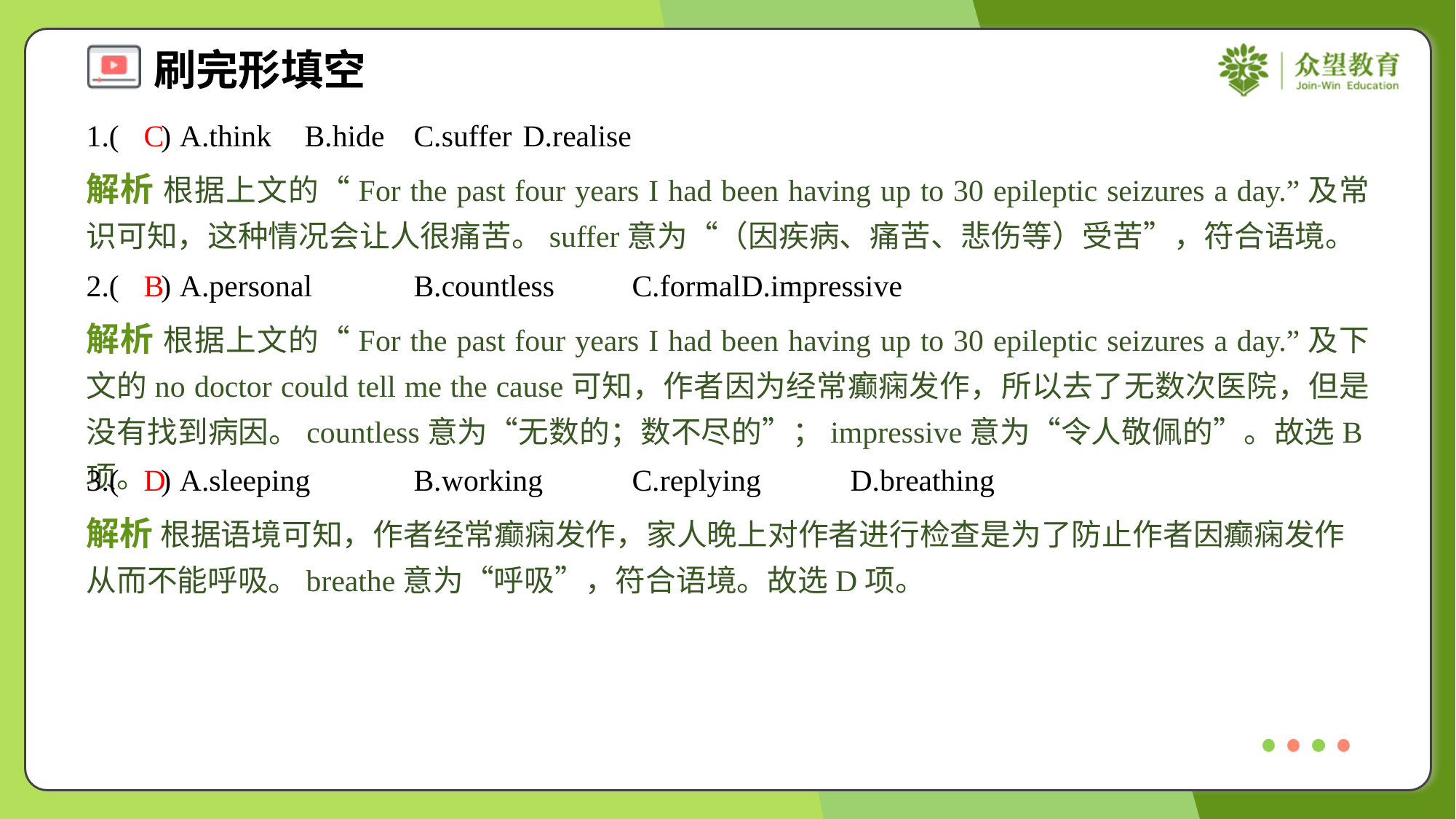

1.(     ) A.think	B.hide	C.suffer	D.realise
C
解析 根据上文的“For the past four years I had been having up to 30 epileptic seizures a day.”及常识可知，这种情况会让人很痛苦。suffer意为“（因疾病、痛苦、悲伤等）受苦”，符合语境。
2.(     ) A.personal	B.countless	C.formal	D.impressive
B
解析 根据上文的“For the past four years I had been having up to 30 epileptic seizures a day.”及下文的no doctor could tell me the cause可知，作者因为经常癫痫发作，所以去了无数次医院，但是没有找到病因。countless意为“无数的；数不尽的”；impressive意为“令人敬佩的”。故选B项。
3.(     ) A.sleeping	B.working	C.replying	D.breathing
D
解析 根据语境可知，作者经常癫痫发作，家人晚上对作者进行检查是为了防止作者因癫痫发作从而不能呼吸。breathe意为“呼吸”，符合语境。故选D项。